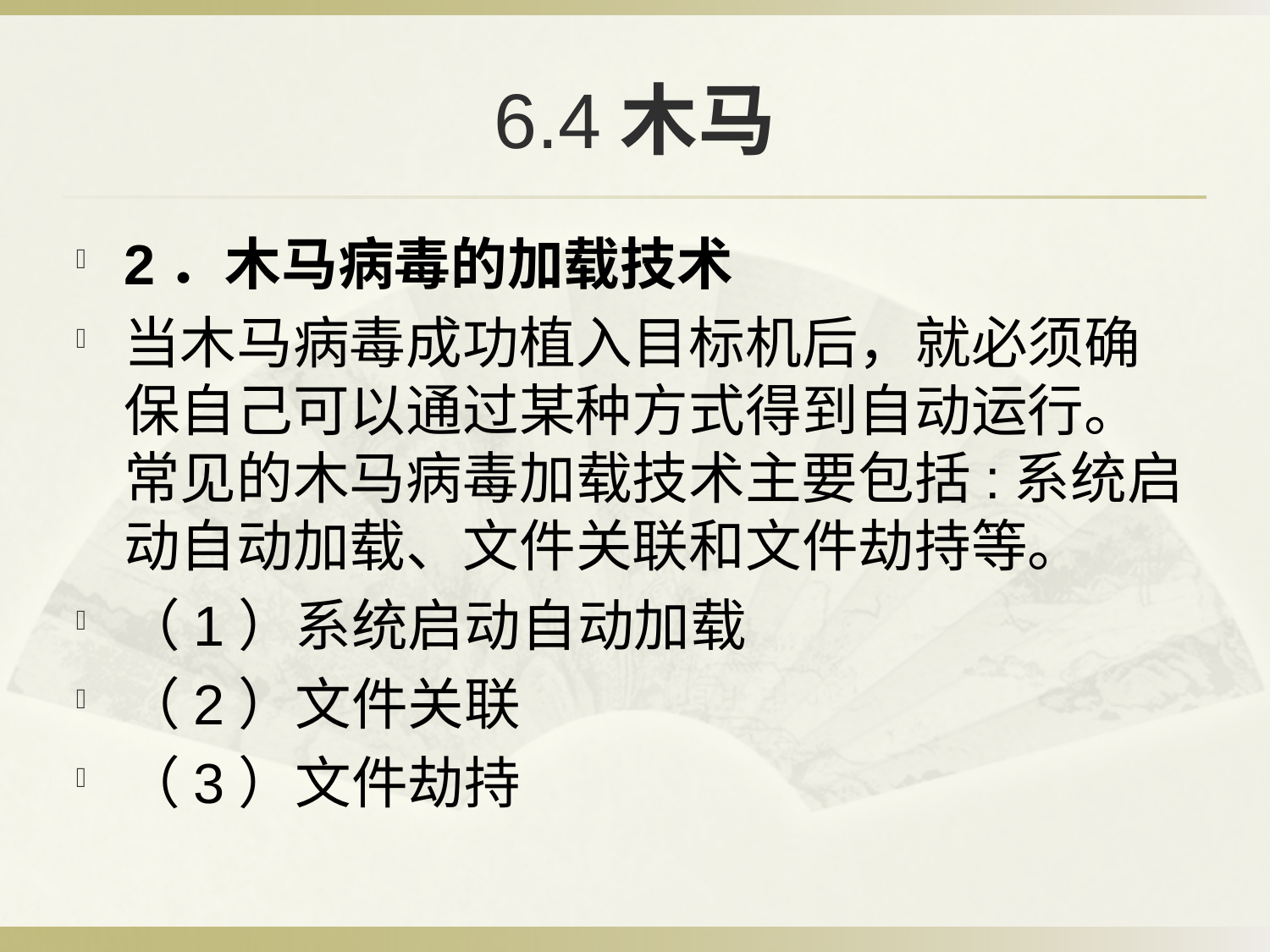

# 6.4木马
2．木马病毒的加载技术
当木马病毒成功植入目标机后，就必须确保自己可以通过某种方式得到自动运行。常见的木马病毒加载技术主要包括:系统启动自动加载、文件关联和文件劫持等。
（1）系统启动自动加载
（2）文件关联
（3）文件劫持